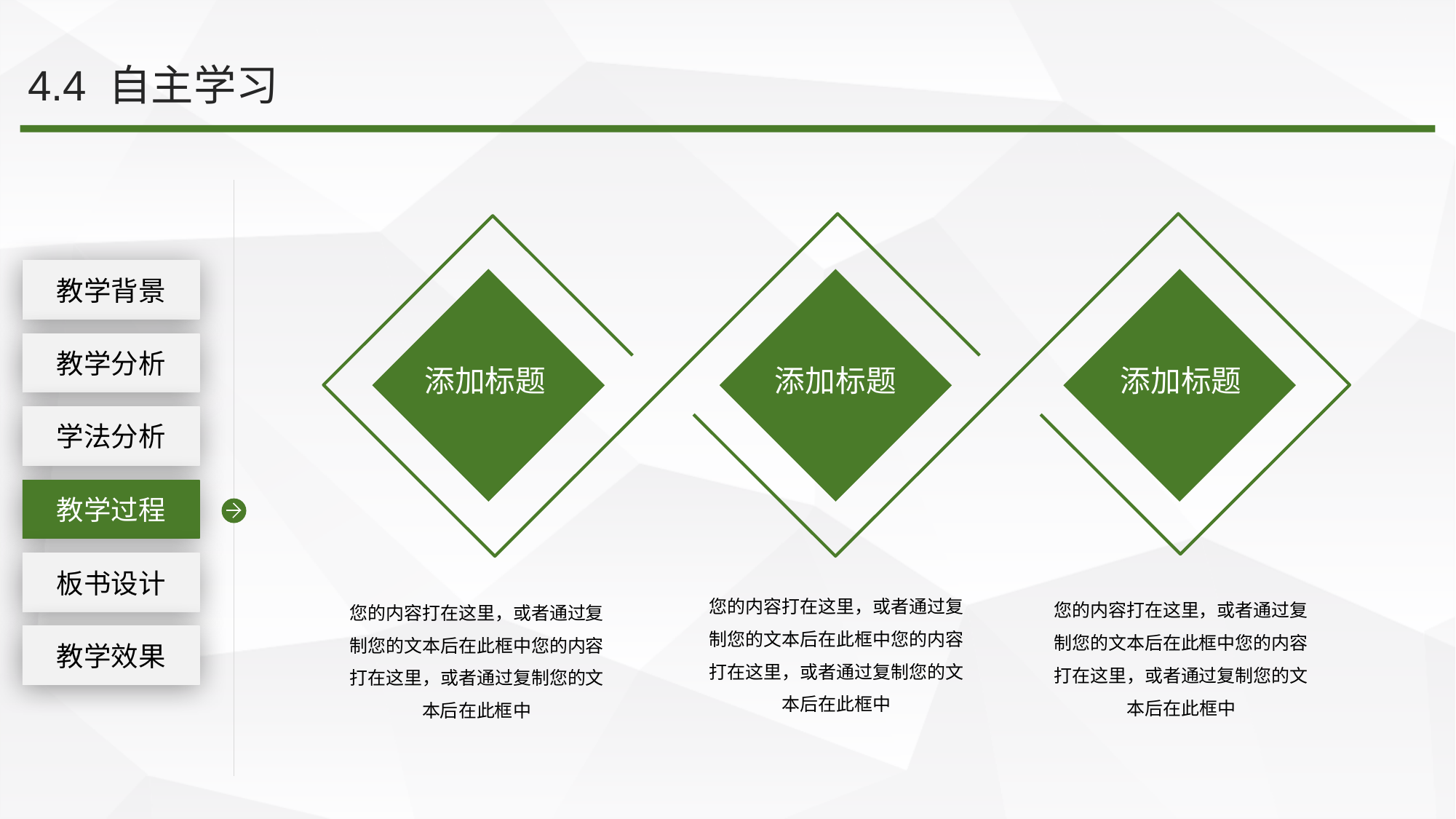

4.4 自主学习

添加标题
添加标题
添加标题
工作回顾
教学背景
教学分析
学法分析
教学过程

板书设计
您的内容打在这里，或者通过复制您的文本后在此框中您的内容打在这里，或者通过复制您的文本后在此框中
您的内容打在这里，或者通过复制您的文本后在此框中您的内容打在这里，或者通过复制您的文本后在此框中
您的内容打在这里，或者通过复制您的文本后在此框中您的内容打在这里，或者通过复制您的文本后在此框中
教学效果